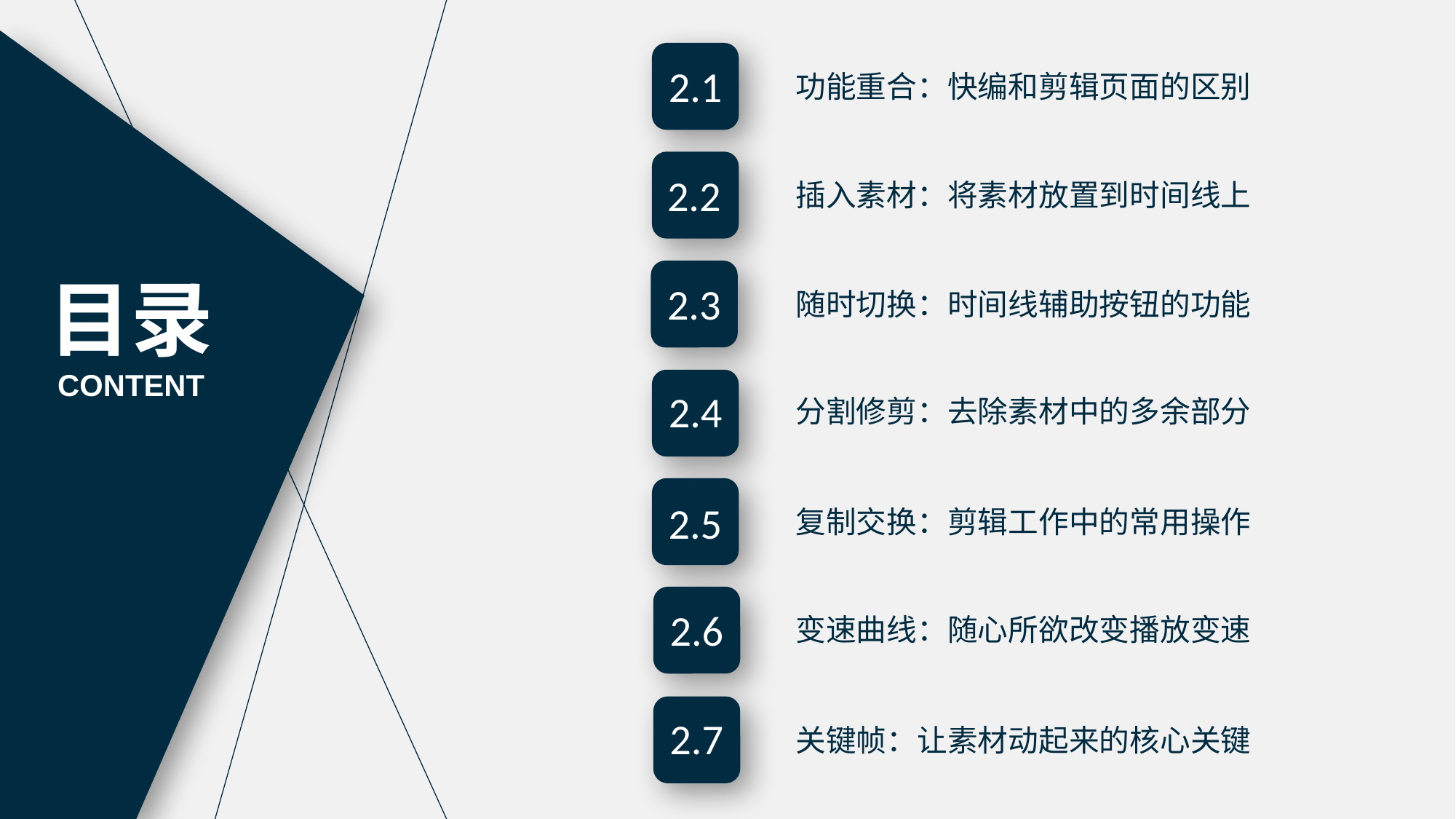

2.1
功能重合：快编和剪辑页面的区别

2.2
插入素材：将素材放置到时间线上

目录
CONTENT
2.3
随时切换：时间线辅助按钮的功能

2.4
分割修剪：去除素材中的多余部分

2.5
复制交换：剪辑工作中的常用操作

2.6
变速曲线：随心所欲改变播放变速

2.7
关键帧：让素材动起来的核心关键